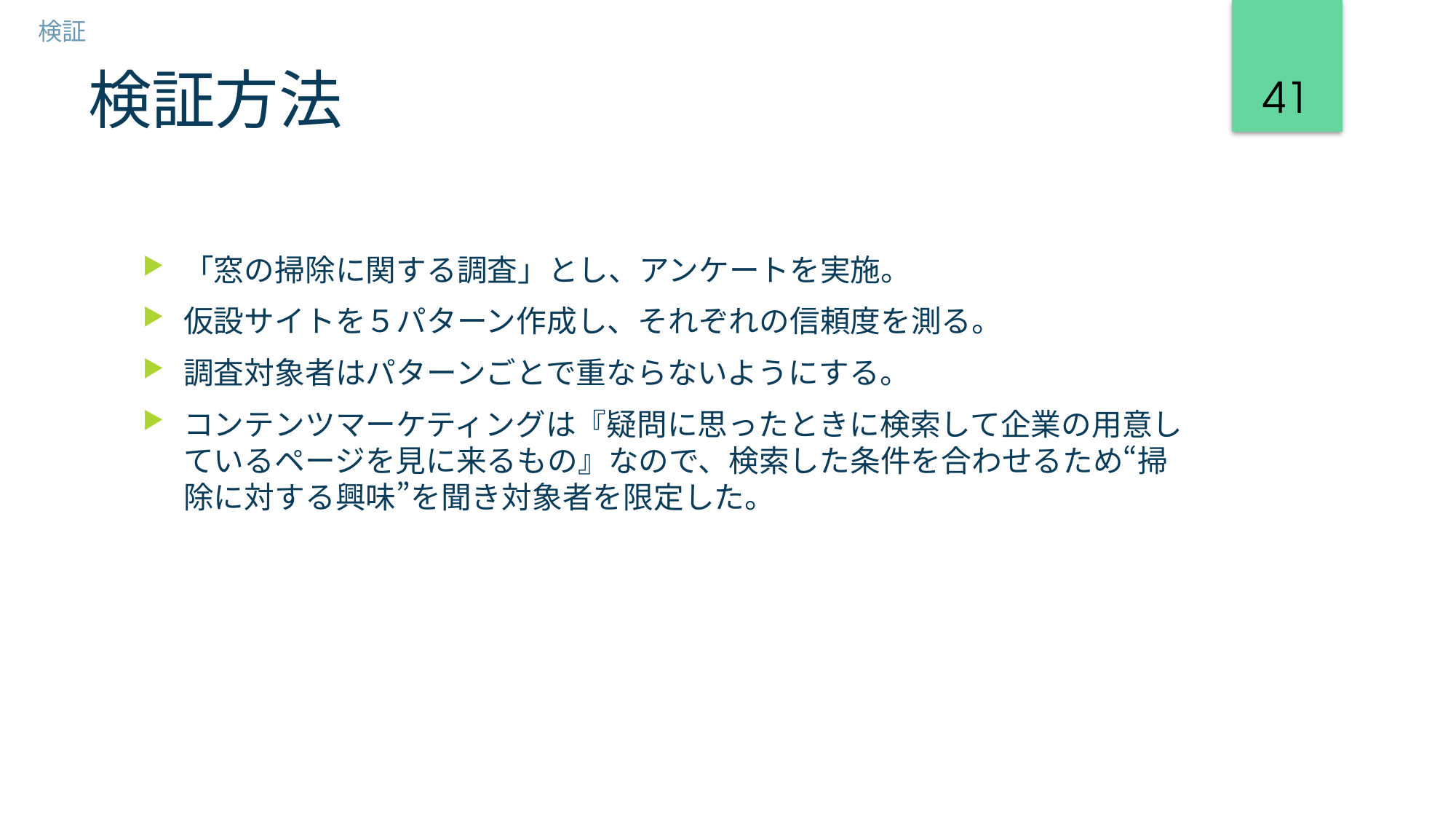

検証
41
# 検証方法
「窓の掃除に関する調査」とし、アンケートを実施。
仮設サイトを５パターン作成し、それぞれの信頼度を測る。
調査対象者はパターンごとで重ならないようにする。
コンテンツマーケティングは『疑問に思ったときに検索して企業の用意しているページを見に来るもの』なので、検索した条件を合わせるため“掃除に対する興味”を聞き対象者を限定した。